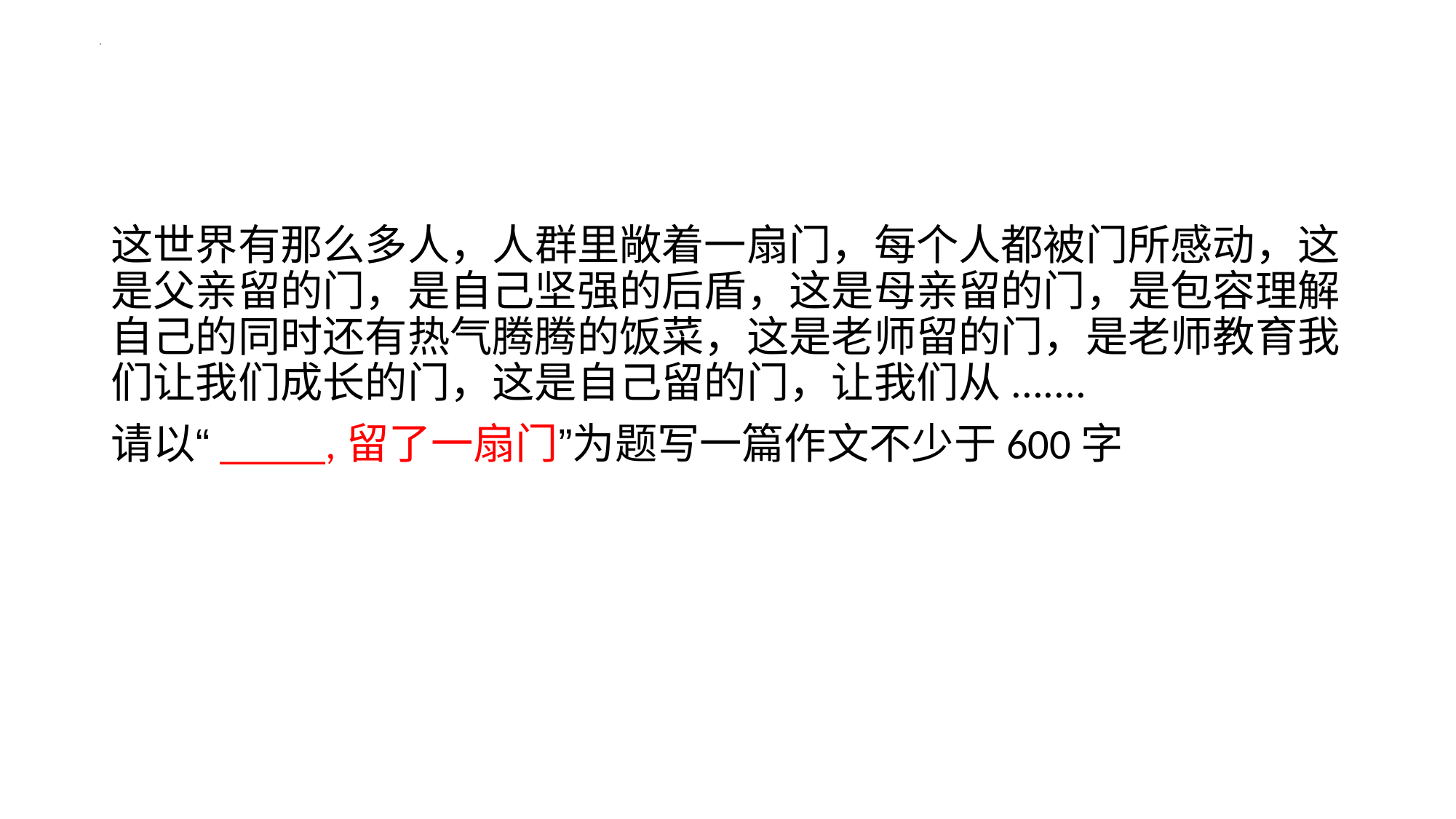

#
这世界有那么多人，人群里敞着一扇门，每个人都被门所感动，这是父亲留的门，是自己坚强的后盾，这是母亲留的门，是包容理解自己的同时还有热气腾腾的饭菜，这是老师留的门，是老师教育我们让我们成长的门，这是自己留的门，让我们从.......
请以“_____,留了一扇门”为题写一篇作文不少于600字